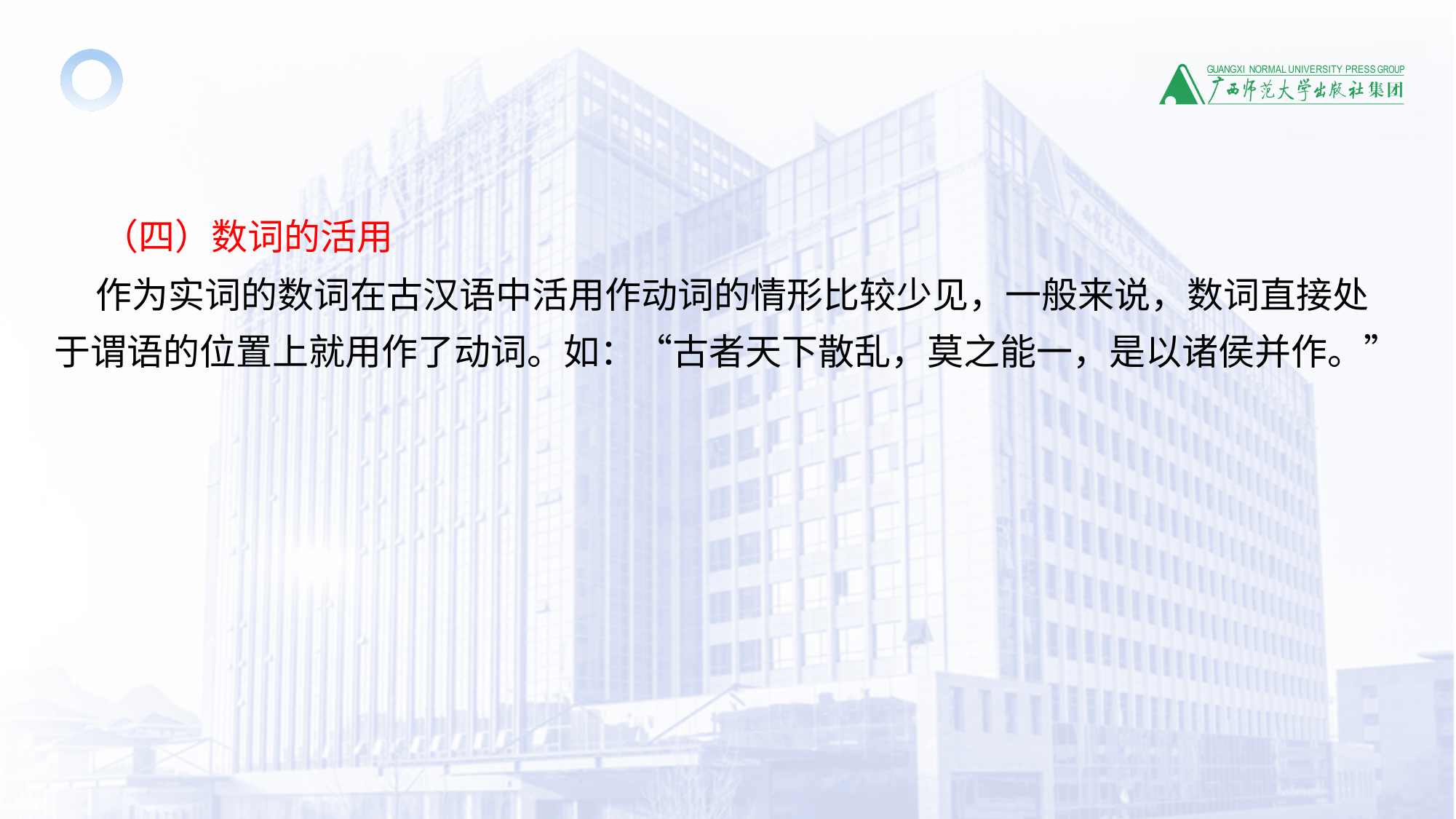

（四）数词的活用
    作为实词的数词在古汉语中活用作动词的情形比较少见，一般来说，数词直接处于谓语的位置上就用作了动词。如：“古者天下散乱，莫之能一，是以诸侯并作。”